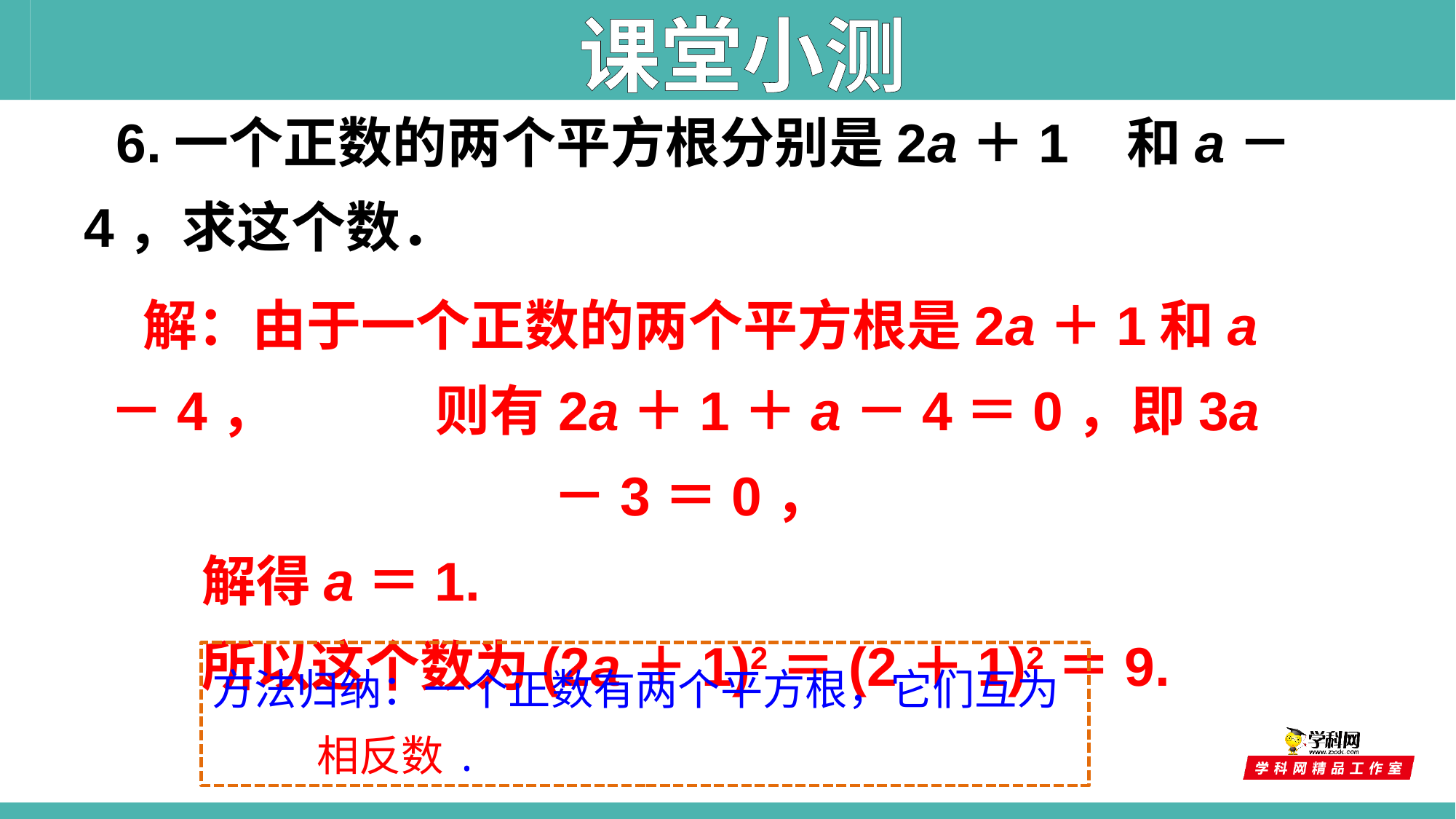

课堂小测
6.一个正数的两个平方根分别是2a＋1   和a－4，求这个数．
解：由于一个正数的两个平方根是2a＋1和a－4，             则有2a＋1＋a－4＝0，即3a－3＝0，
     解得a＝1.
     所以这个数为(2a＋1)2＝(2＋1)2＝9.
方法归纳：一个正数有两个平方根，它们互为
          相反数.